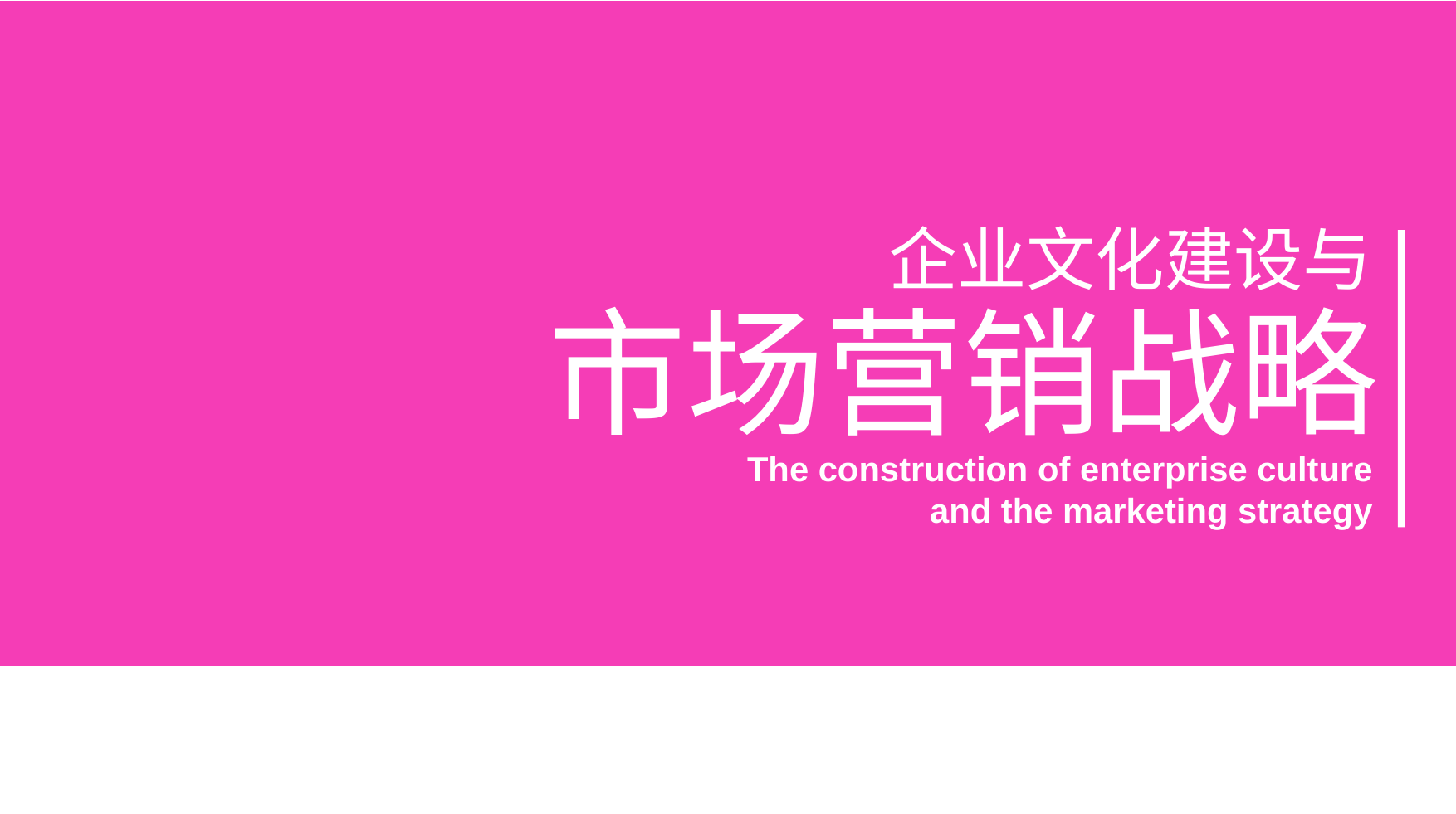

企业文化建设与

市场营销战略
The construction of enterprise culture
and the marketing strategy